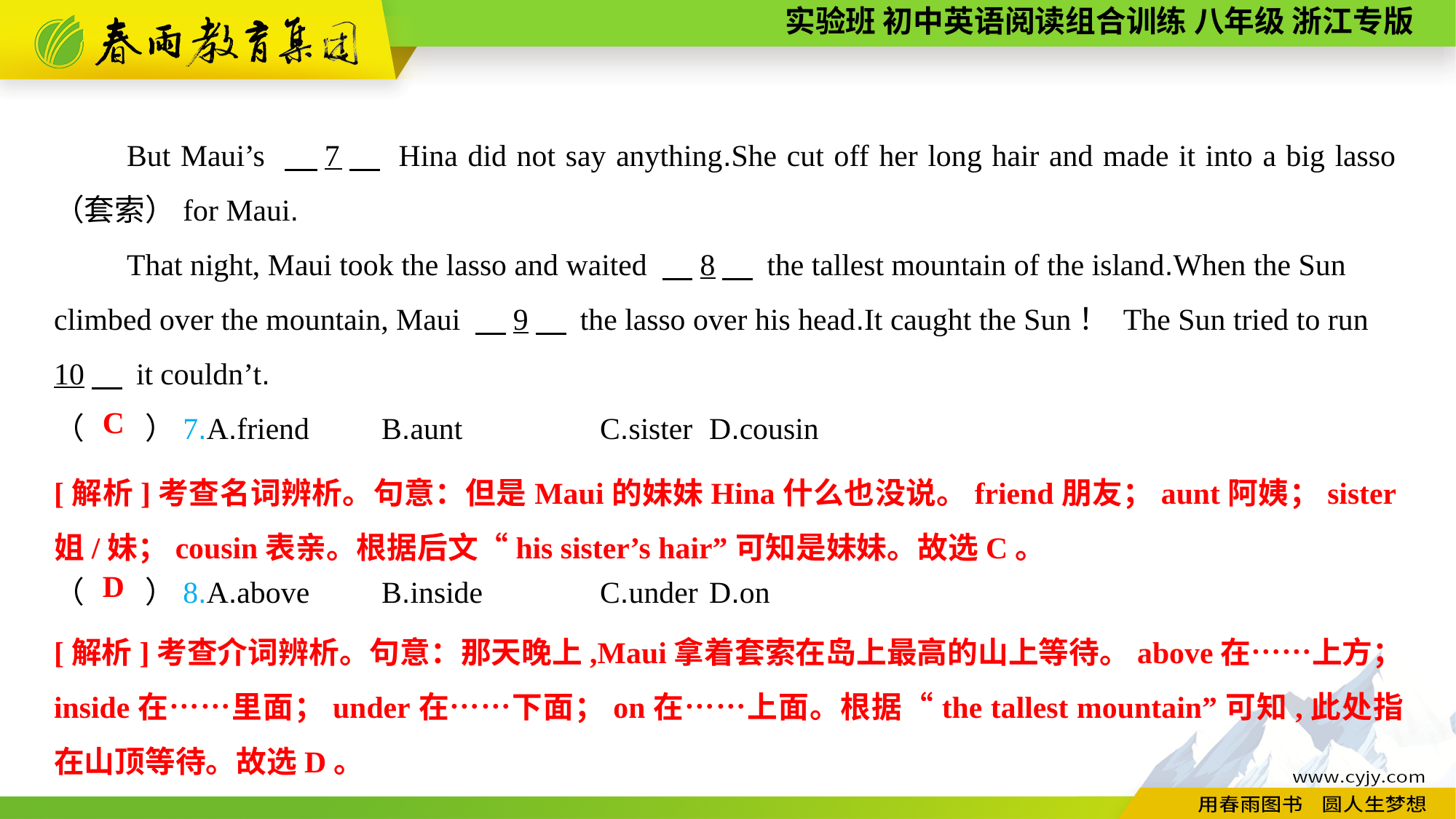

But Maui’s 　7　 Hina did not say anything.She cut off her long hair and made it into a big lasso（套索）for Maui.
That night, Maui took the lasso and waited 　8　 the tallest mountain of the island.When the Sun climbed over the mountain, Maui 　9　 the lasso over his head.It caught the Sun！ The Sun tried to run
10　 it couldn’t.
（　　）7.A.friend	B.aunt		C.sister	D.cousin

（　　）8.A.above	B.inside		C.under	D.on
C
[解析]考查名词辨析。句意：但是Maui的妹妹Hina什么也没说。friend朋友；aunt阿姨；sister姐/妹；cousin表亲。根据后文“his sister’s hair”可知是妹妹。故选C。
D
[解析]考查介词辨析。句意：那天晚上,Maui拿着套索在岛上最高的山上等待。above在……上方；inside在……里面；under在……下面；on在……上面。根据“the tallest mountain”可知,此处指在山顶等待。故选D。